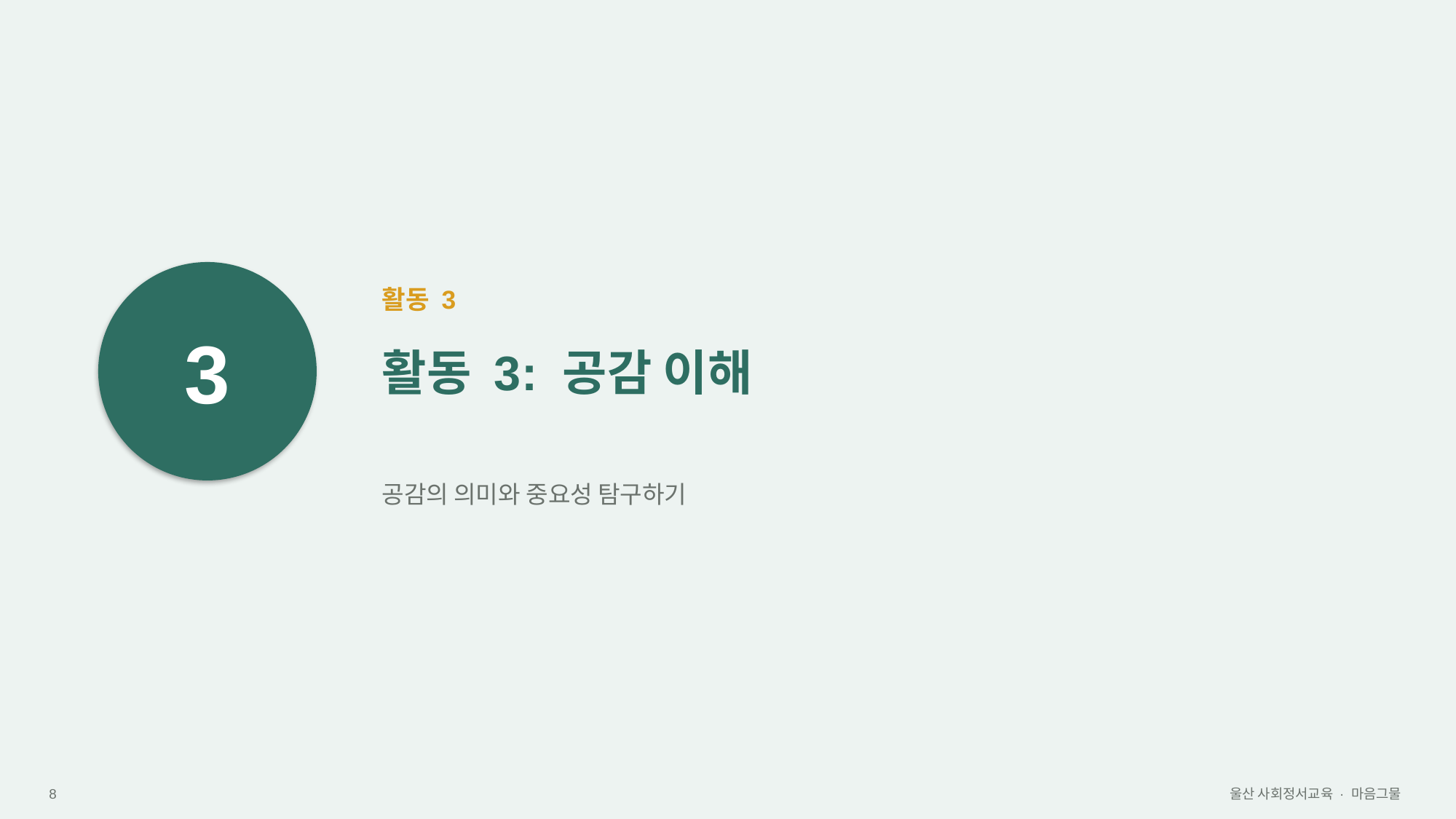

3
활동 3
활동 3: 공감 이해
공감의 의미와 중요성 탐구하기
8
울산 사회정서교육 · 마음그물